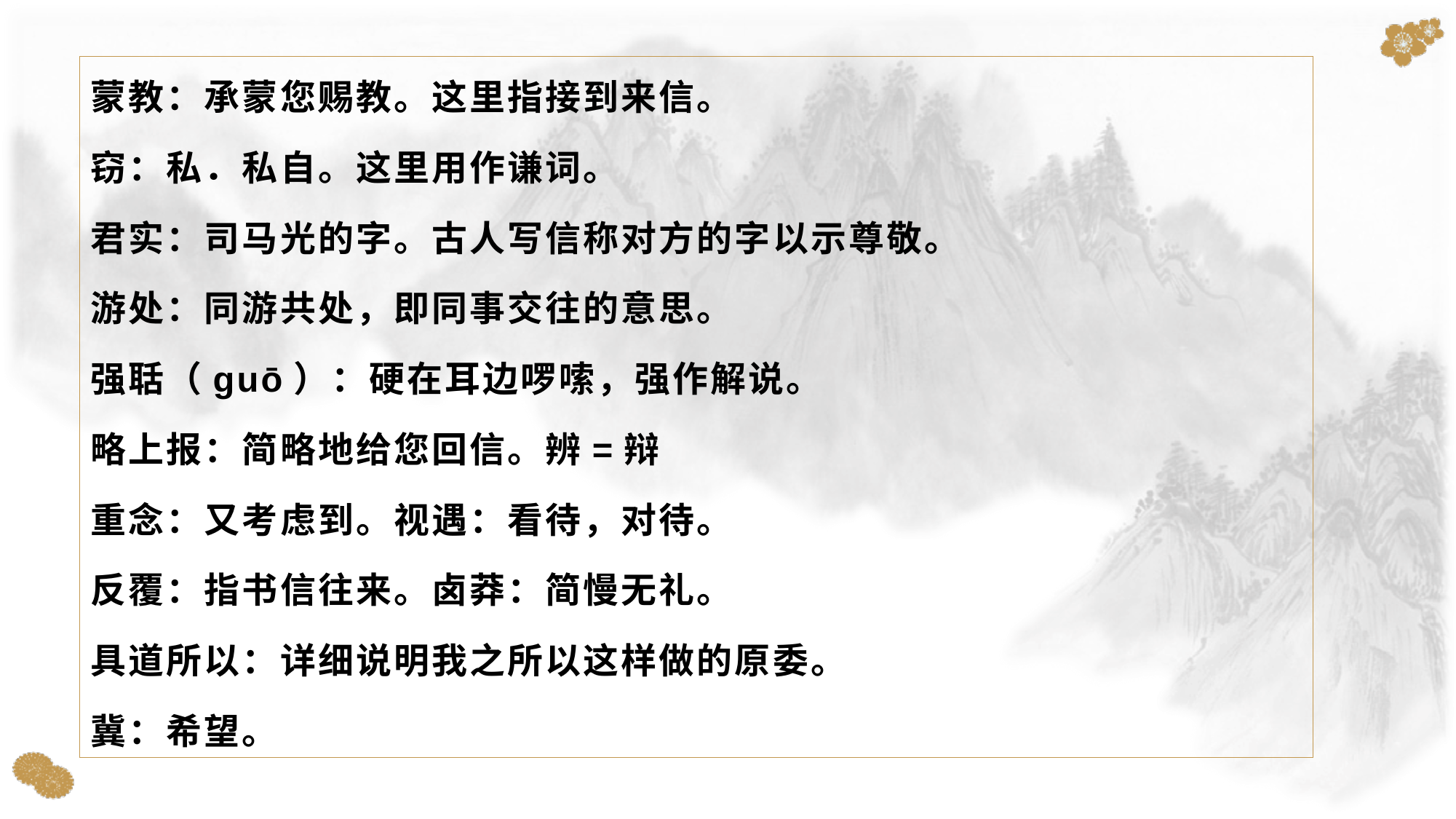

蒙教：承蒙您赐教。这里指接到来信。
窃：私．私自。这里用作谦词。
君实：司马光的字。古人写信称对方的字以示尊敬。
游处：同游共处，即同事交往的意思。
强聒（guō）：硬在耳边啰嗦，强作解说。
略上报：简略地给您回信。辨=辩
重念：又考虑到。视遇：看待，对待。
反覆：指书信往来。卤莽：简慢无礼。
具道所以：详细说明我之所以这样做的原委。
冀：希望。